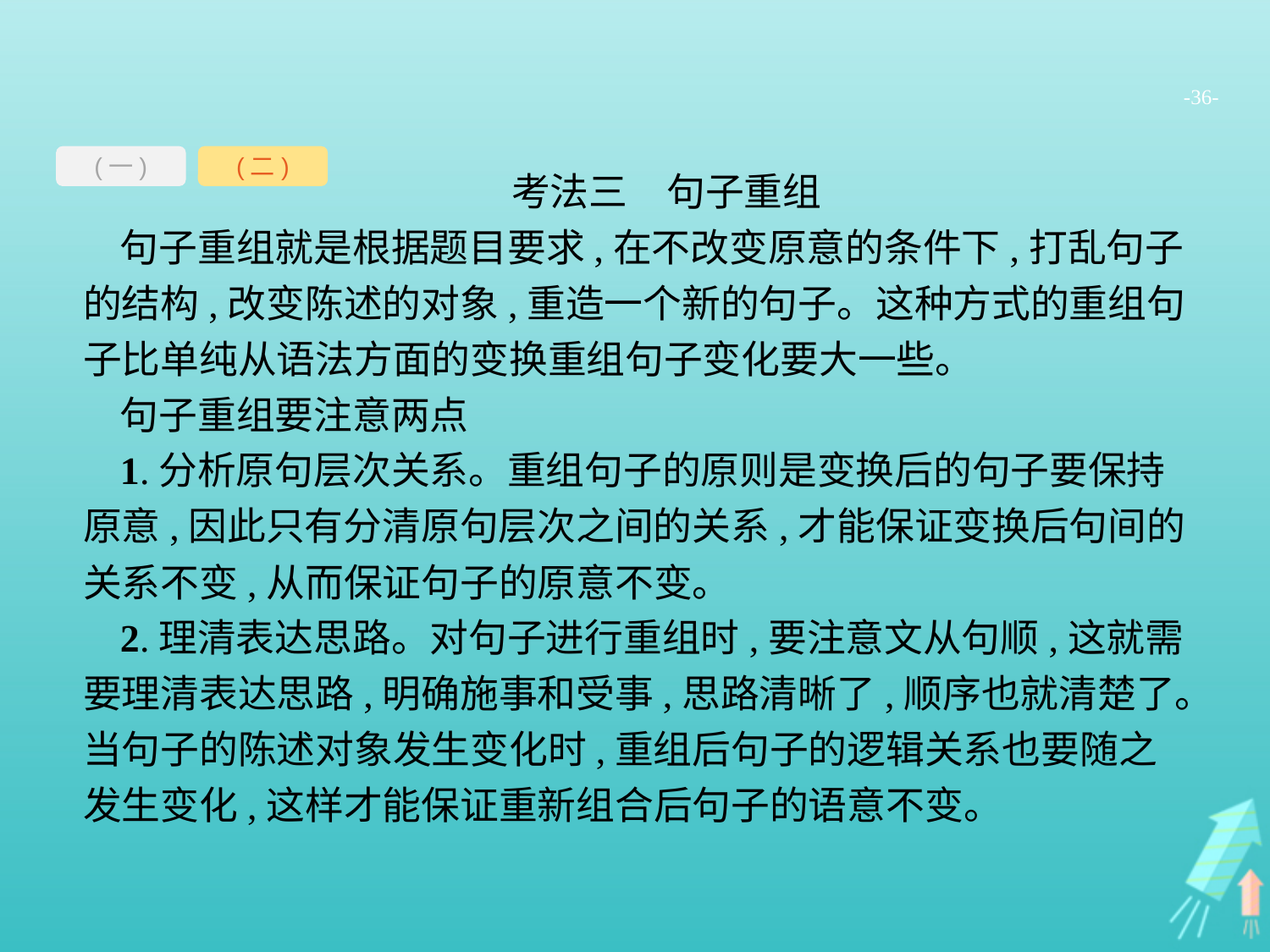

-36-
(一)
(二)
考法三　句子重组
句子重组就是根据题目要求,在不改变原意的条件下,打乱句子的结构,改变陈述的对象,重造一个新的句子。这种方式的重组句子比单纯从语法方面的变换重组句子变化要大一些。
句子重组要注意两点
1.分析原句层次关系。重组句子的原则是变换后的句子要保持原意,因此只有分清原句层次之间的关系,才能保证变换后句间的关系不变,从而保证句子的原意不变。
2.理清表达思路。对句子进行重组时,要注意文从句顺,这就需要理清表达思路,明确施事和受事,思路清晰了,顺序也就清楚了。当句子的陈述对象发生变化时,重组后句子的逻辑关系也要随之发生变化,这样才能保证重新组合后句子的语意不变。